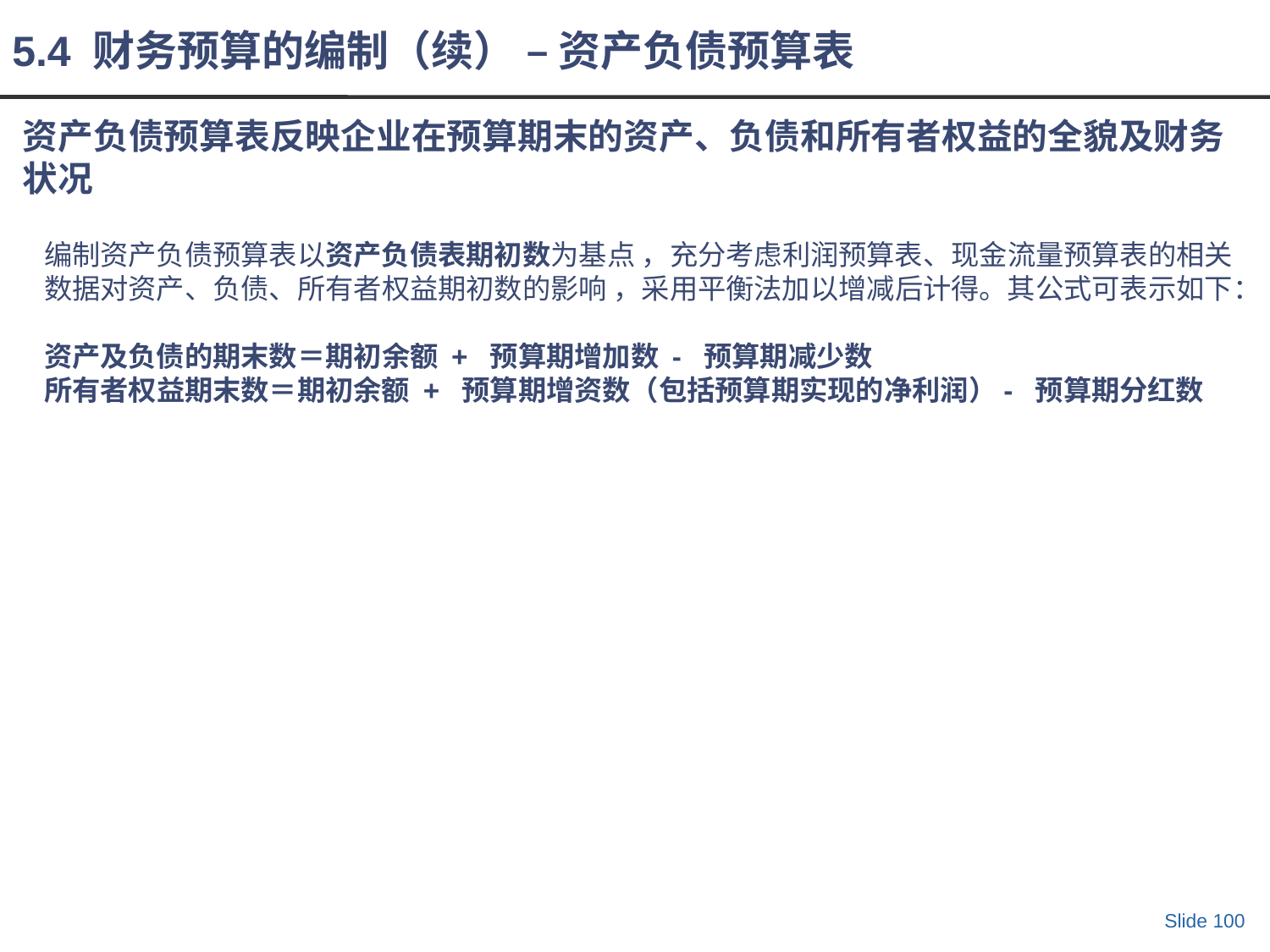

5.4 财务预算的编制（续） – 资产负债预算表

# 资产负债预算表反映企业在预算期末的资产、负债和所有者权益的全貌及财务状况
编制资产负债预算表以资产负债表期初数为基点 ，充分考虑利润预算表、现金流量预算表的相关数据对资产、负债、所有者权益期初数的影响 ，采用平衡法加以增减后计得。其公式可表示如下：
资产及负债的期末数＝期初余额 +  预算期增加数 -  预算期减少数
所有者权益期末数＝期初余额 +  预算期增资数（包括预算期实现的净利润）-  预算期分红数

Slide 100